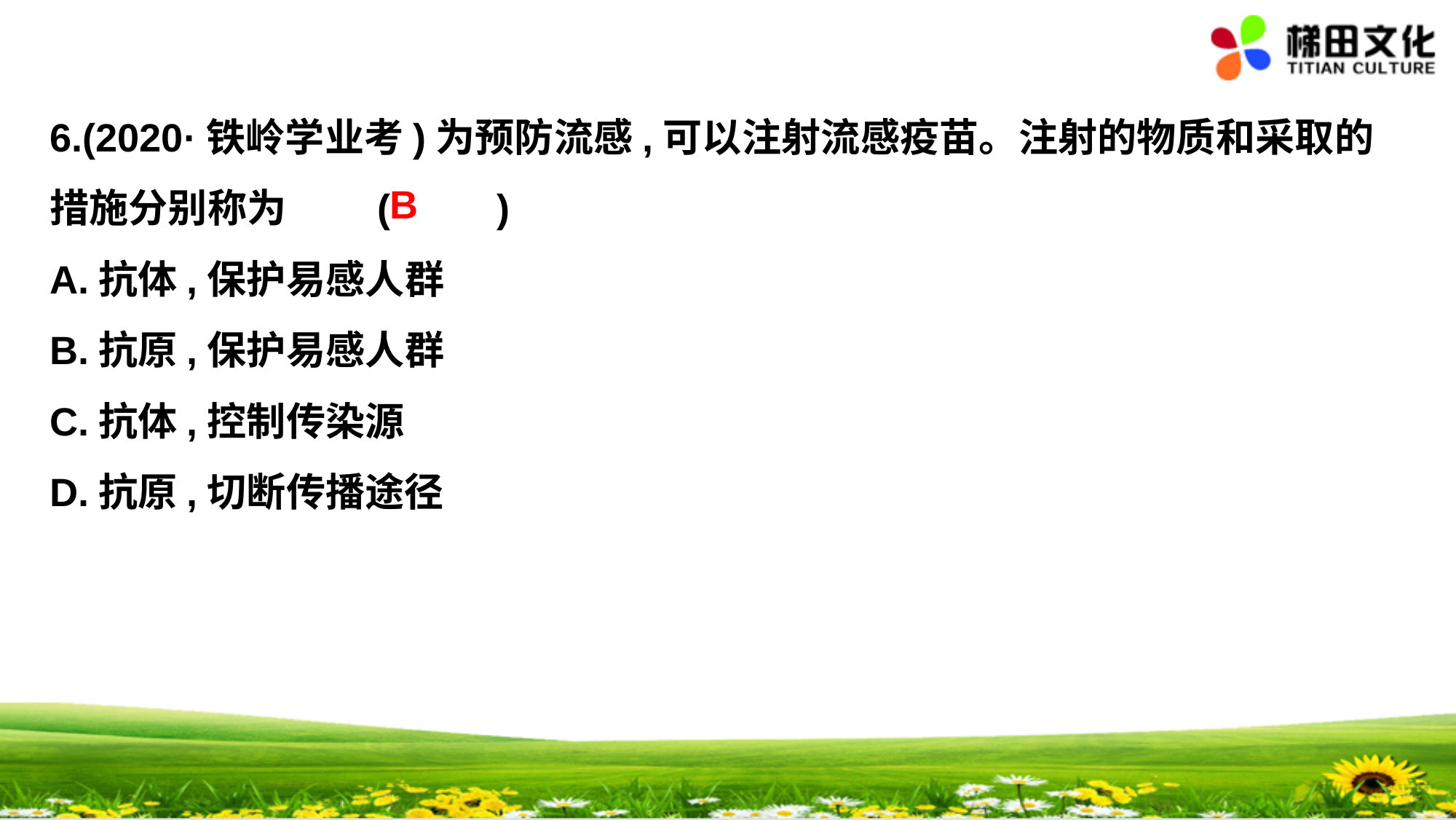

6.(2020·铁岭学业考)为预防流感,可以注射流感疫苗。注射的物质和采取的
措施分别称为	(　 　)
A.抗体,保护易感人群
B.抗原,保护易感人群
C.抗体,控制传染源
D.抗原,切断传播途径
B